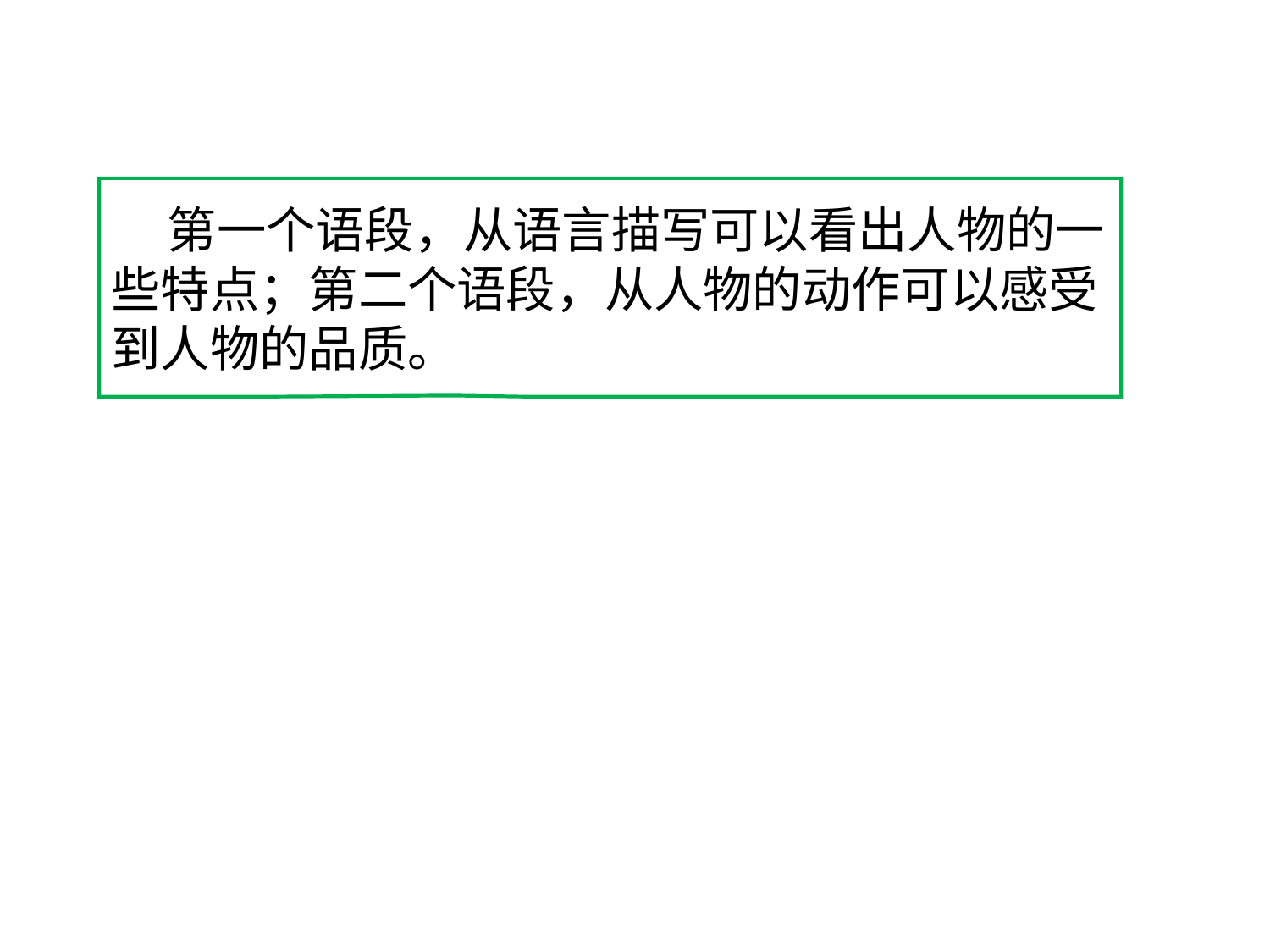

第一个语段，从语言描写可以看出人物的一些特点；第二个语段，从人物的动作可以感受到人物的品质。